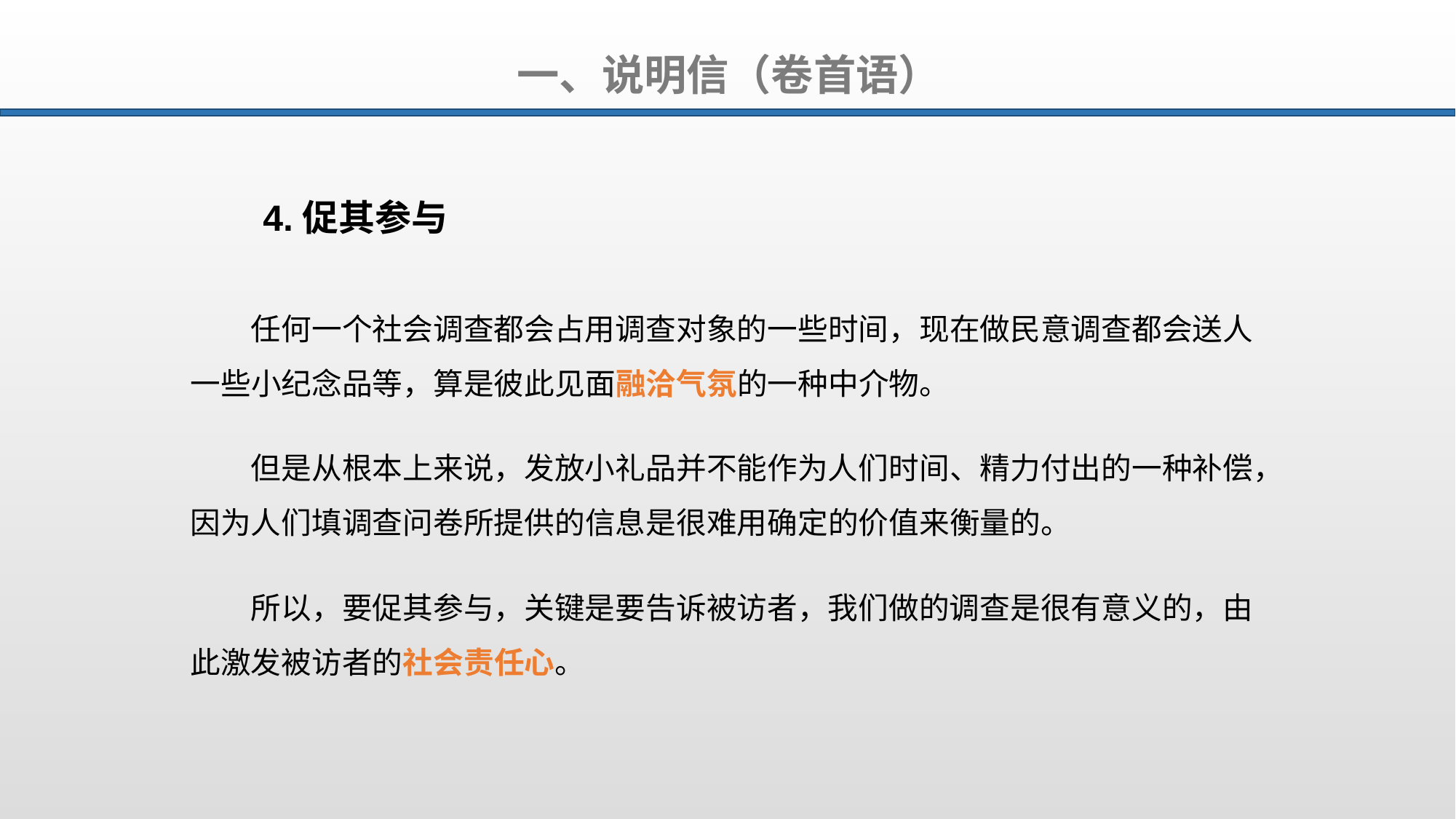

一、说明信（卷首语）

4.促其参与
任何一个社会调查都会占用调查对象的一些时间，现在做民意调查都会送人一些小纪念品等，算是彼此见面融洽气氛的一种中介物。
但是从根本上来说，发放小礼品并不能作为人们时间、精力付出的一种补偿，因为人们填调查问卷所提供的信息是很难用确定的价值来衡量的。
所以，要促其参与，关键是要告诉被访者，我们做的调查是很有意义的，由此激发被访者的社会责任心。